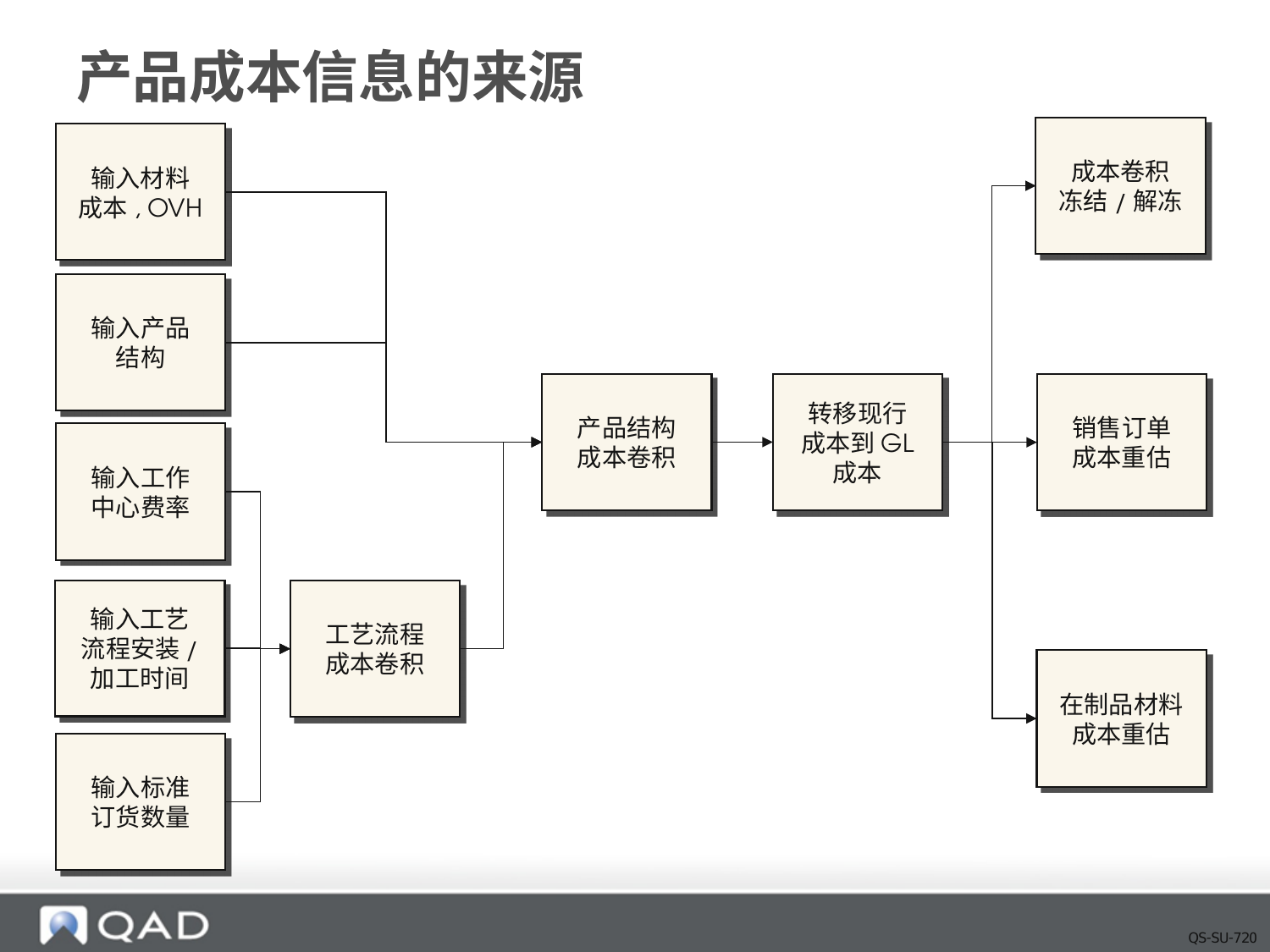

# 产品成本信息的来源
成本卷积
冻结/解冻
输入材料
成本, OVH
输入产品
结构
产品结构
成本卷积
转移现行
成本到GL
成本
销售订单
成本重估
输入工作
中心费率

输入工艺
流程安装/
加工时间
工艺流程
成本卷积
在制品材料
成本重估
输入标准
订货数量
QS-SU-720